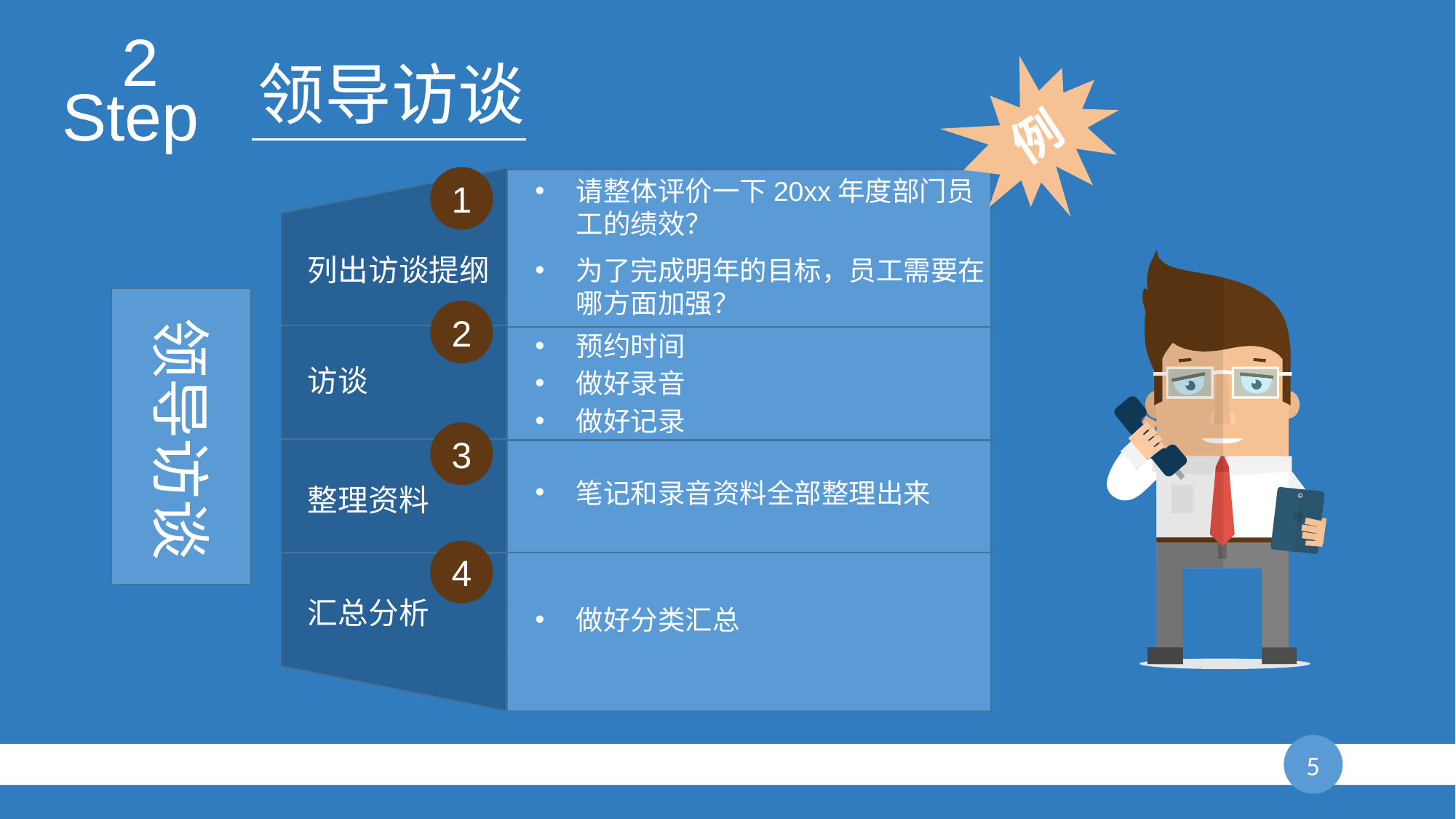

2
领导访谈
例
Step
1

请整体评价一下20xx年度部门员工的绩效？
为了完成明年的目标，员工需要在哪方面加强？

列出访谈提纲

领导访谈
2
预约时间
做好录音
做好记录

访谈
3

笔记和录音资料全部整理出来
整理资料
4

汇总分析
做好分类汇总